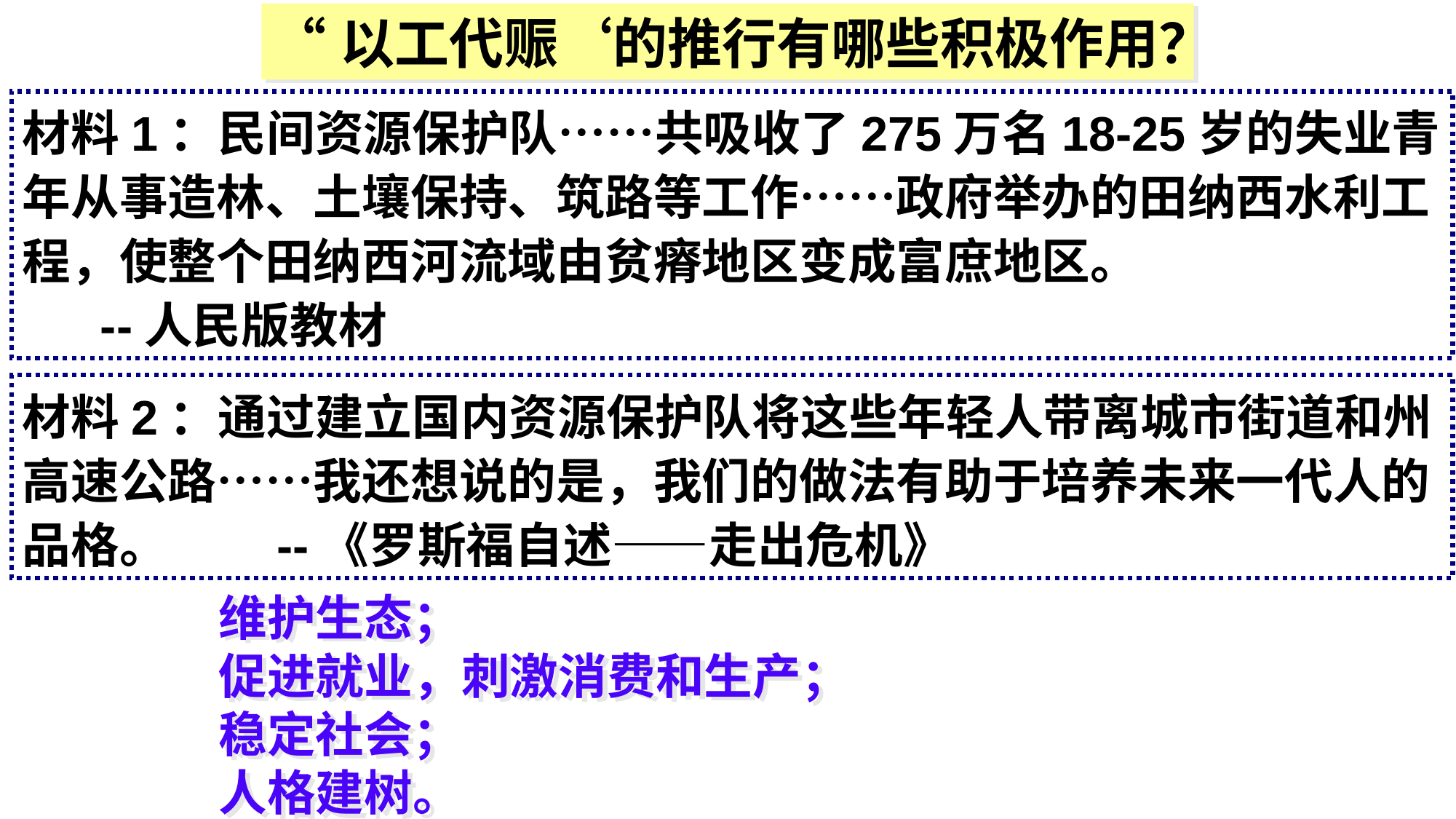

“以工代赈‘的推行有哪些积极作用？
材料1：民间资源保护队……共吸收了275万名18-25岁的失业青年从事造林、土壤保持、筑路等工作……政府举办的田纳西水利工程，使整个田纳西河流域由贫瘠地区变成富庶地区。　                             --人民版教材
材料2：通过建立国内资源保护队将这些年轻人带离城市街道和州高速公路……我还想说的是，我们的做法有助于培养未来一代人的品格。　　--《罗斯福自述——走出危机》
维护生态；
促进就业，刺激消费和生产；
稳定社会；
人格建树。